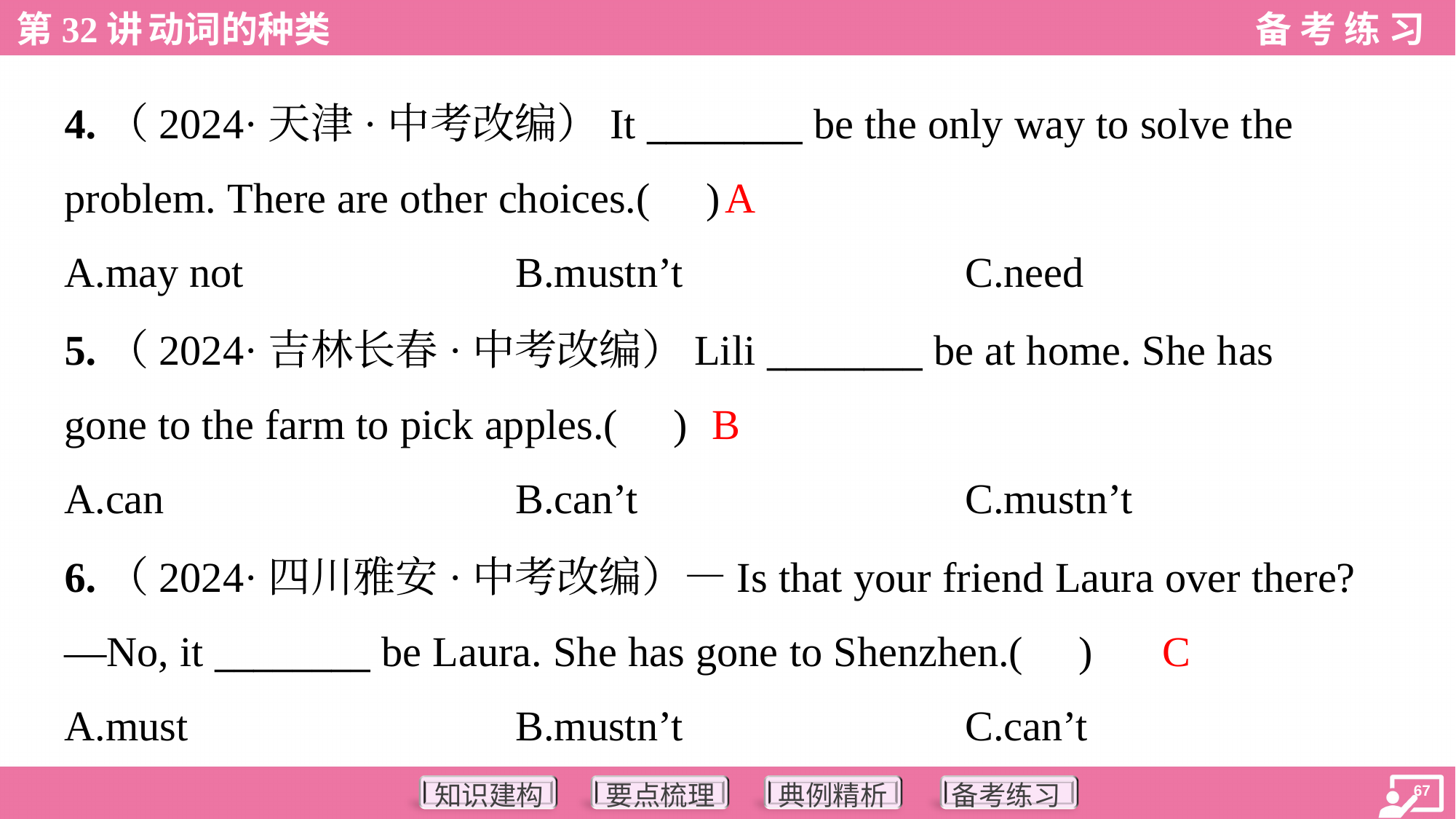

4.（2024·天津·中考改编）It ________ be the only way to solve the
problem. There are other choices.(     )
A
A.may not	B.mustn’t	C.need
5.（2024·吉林长春·中考改编）Lili ________ be at home. She has
gone to the farm to pick apples.(     )
B
A.can	B.can’t	C.mustn’t
6.（2024·四川雅安·中考改编）—Is that your friend Laura over there?
—No, it ________ be Laura. She has gone to Shenzhen.(     )
C
A.must	B.mustn’t	C.can’t